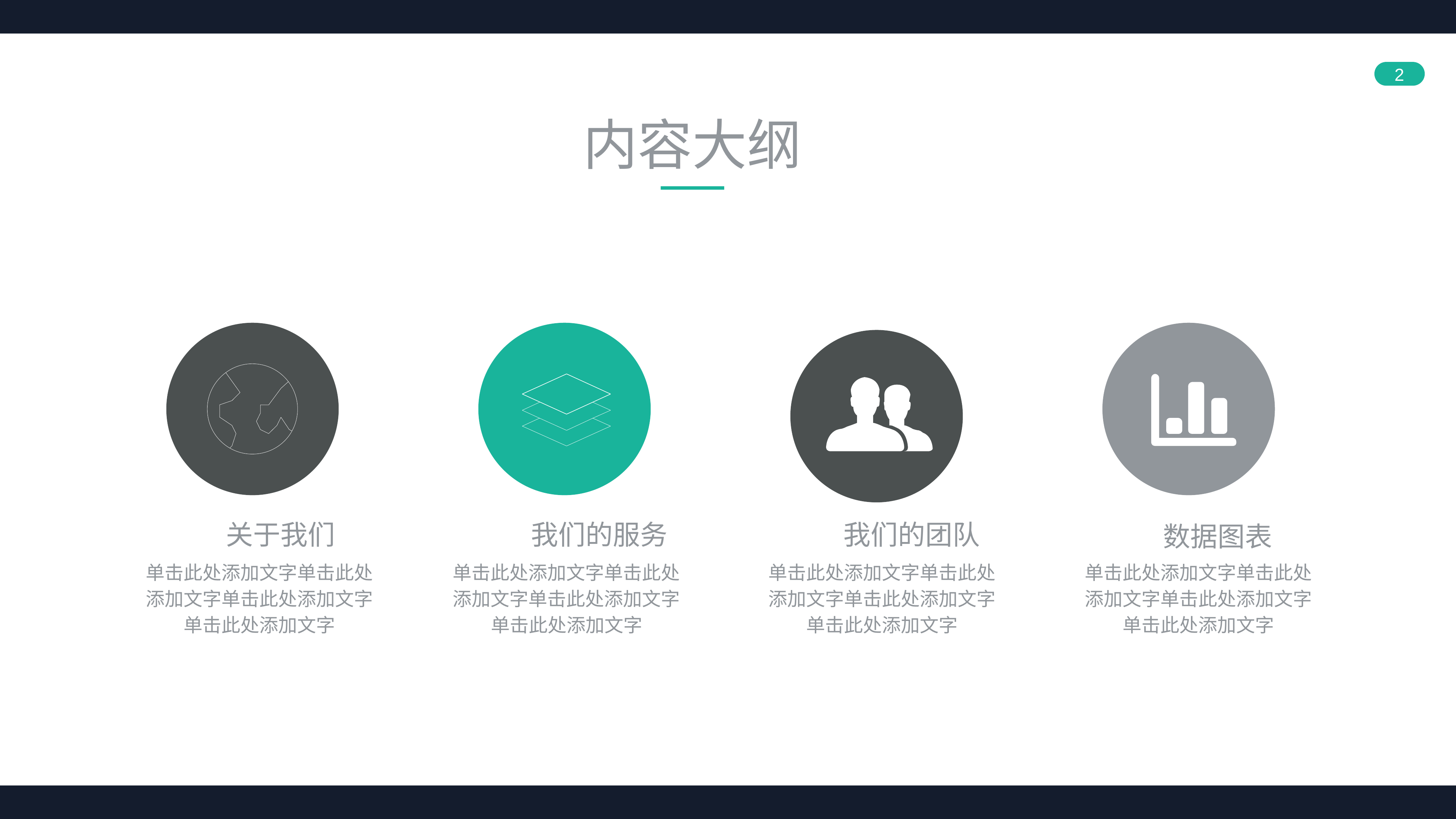

内容大纲

关于我们
我们的服务
我们的团队
数据图表
单击此处添加文字单击此处添加文字单击此处添加文字单击此处添加文字
单击此处添加文字单击此处添加文字单击此处添加文字单击此处添加文字
单击此处添加文字单击此处添加文字单击此处添加文字单击此处添加文字
单击此处添加文字单击此处添加文字单击此处添加文字单击此处添加文字